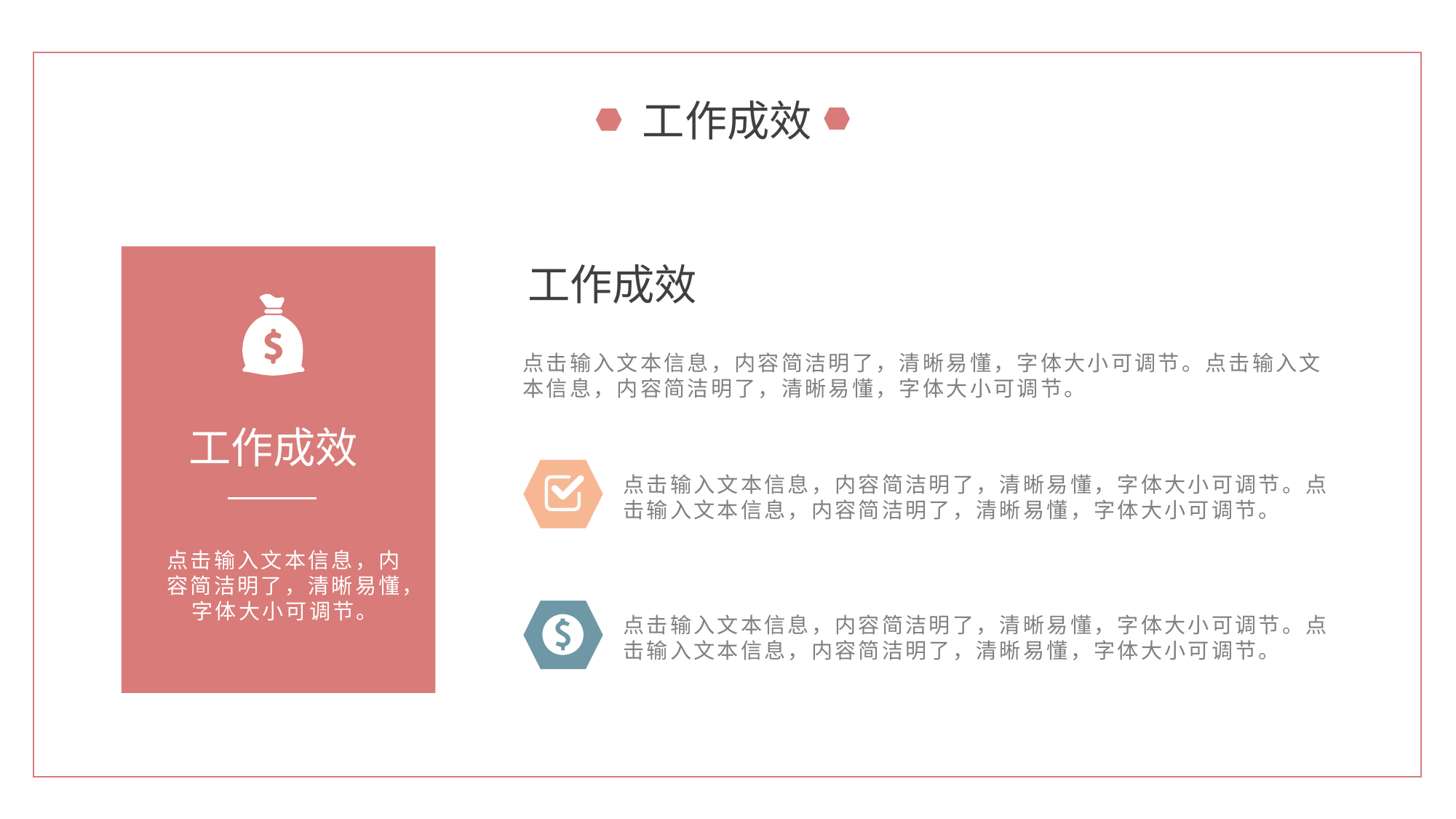

工作成效

工作成效

点击输入文本信息，内容简洁明了，清晰易懂，字体大小可调节。点击输入文本信息，内容简洁明了，清晰易懂，字体大小可调节。
工作成效

点击输入文本信息，内容简洁明了，清晰易懂，字体大小可调节。点击输入文本信息，内容简洁明了，清晰易懂，字体大小可调节。

点击输入文本信息，内容简洁明了，清晰易懂，字体大小可调节。

点击输入文本信息，内容简洁明了，清晰易懂，字体大小可调节。点击输入文本信息，内容简洁明了，清晰易懂，字体大小可调节。